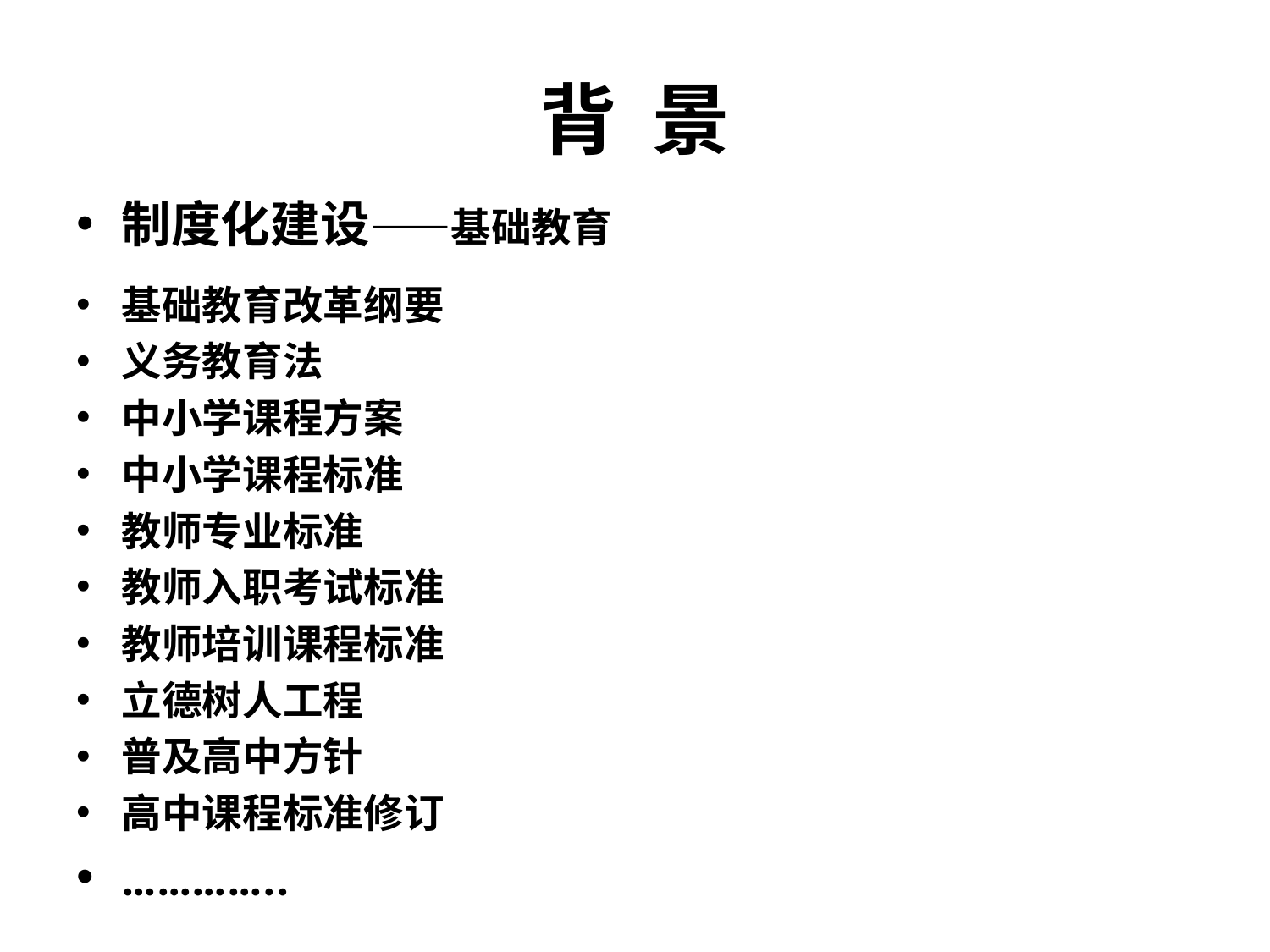

# 背  景
制度化建设——基础教育

基础教育改革纲要
义务教育法
中小学课程方案
中小学课程标准
教师专业标准
教师入职考试标准
教师培训课程标准
立德树人工程
普及高中方针
高中课程标准修订
…………..